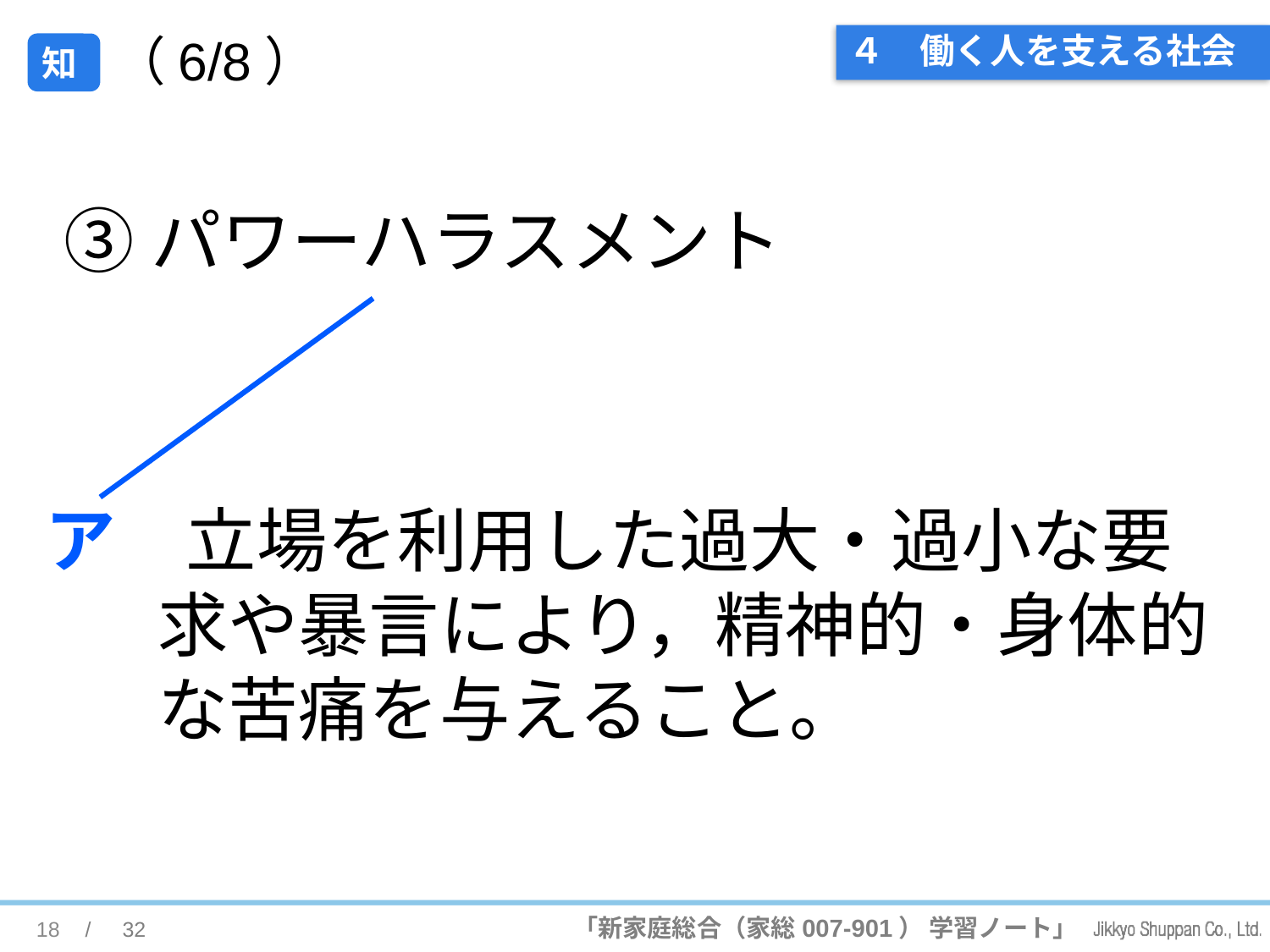

# ４　働く人を支える社会
（6/8）
知
③パワーハラスメント
ア　立場を利用した過大・過小な要求や暴言により，精神的・身体的な苦痛を与えること。
18